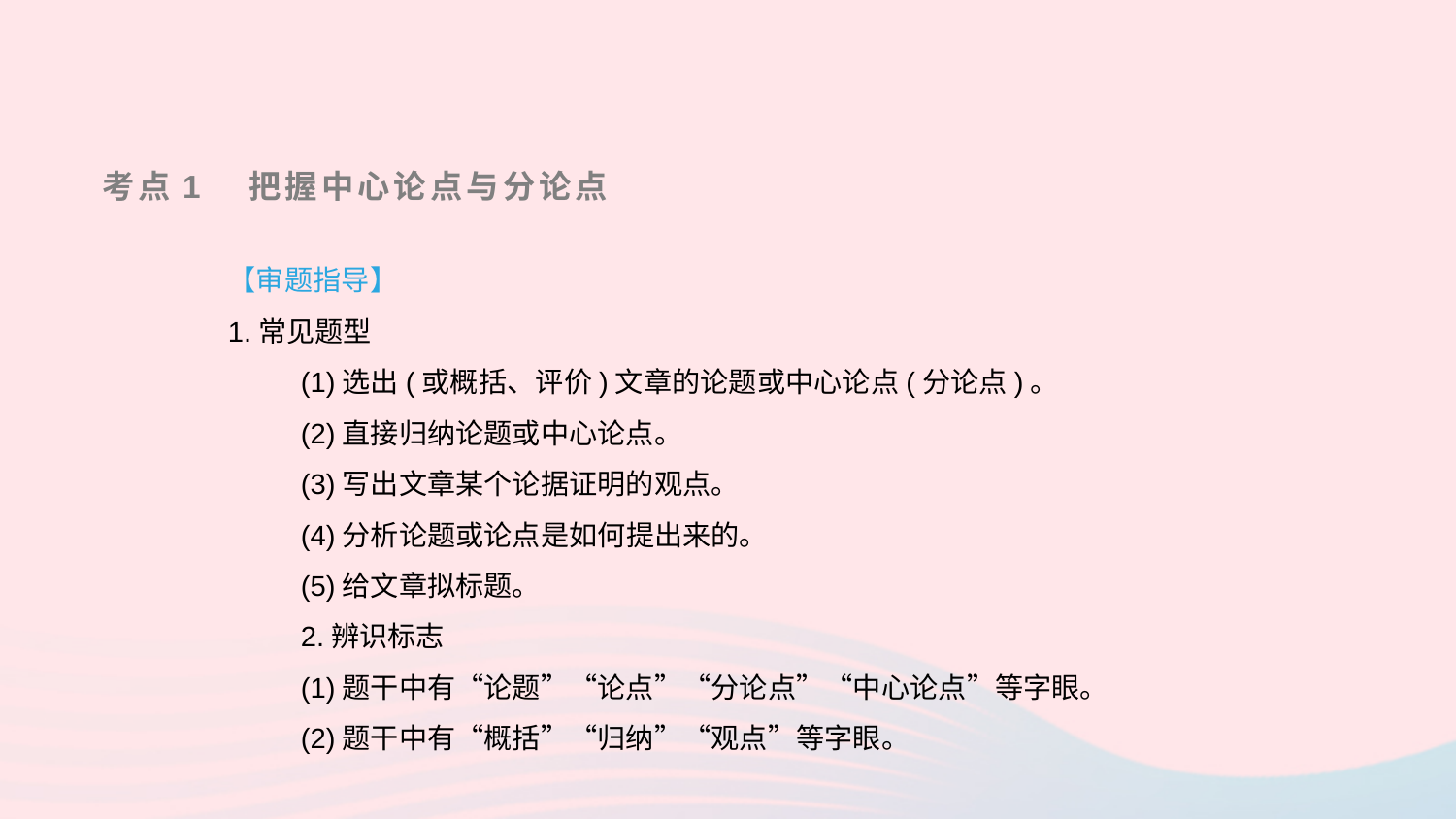

考点1　把握中心论点与分论点
【审题指导】
1.常见题型
(1)选出(或概括、评价)文章的论题或中心论点(分论点)。
(2)直接归纳论题或中心论点。
(3)写出文章某个论据证明的观点。
(4)分析论题或论点是如何提出来的。
(5)给文章拟标题。
2.辨识标志
(1)题干中有“论题”“论点”“分论点”“中心论点”等字眼。
(2)题干中有“概括”“归纳”“观点”等字眼。